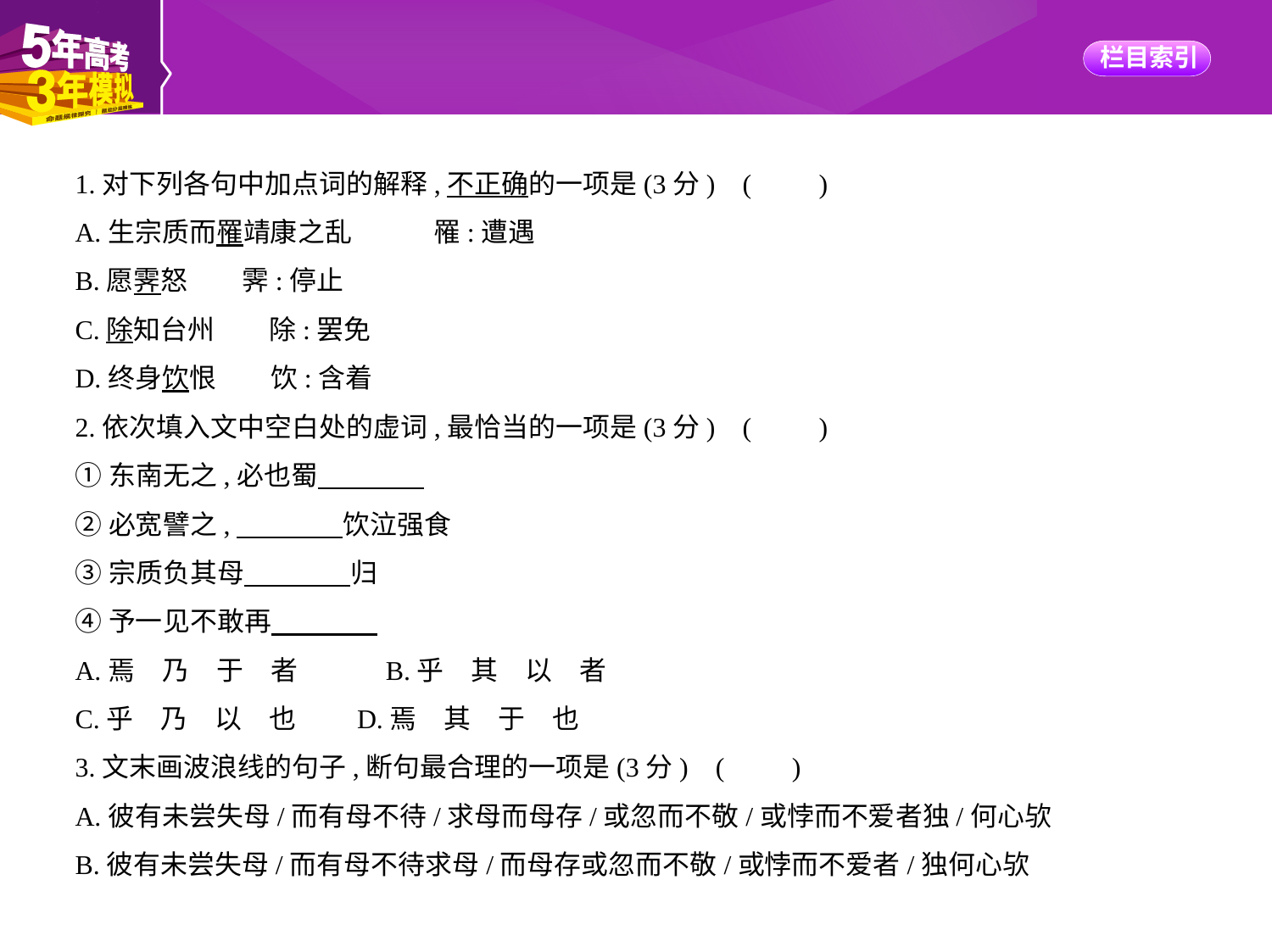

1.对下列各句中加点词的解释,不正确的一项是(3分) (　　)
A.生宗质而罹靖康之乱　　　罹:遭遇
B.愿霁怒　　霁:停止
C.除知台州　　除:罢免
D.终身饮恨　　饮:含着
2.依次填入文中空白处的虚词,最恰当的一项是(3分) (　　)
①东南无之,必也蜀
②必宽譬之,　　　    饮泣强食
③宗质负其母　　　    归
④予一见不敢再
A.焉　乃　于　者　　　B.乎　其　以　者
C.乎　乃　以　也　　D.焉　其　于　也
3.文末画波浪线的句子,断句最合理的一项是(3分) (　　)
A.彼有未尝失母/而有母不待/求母而母存/或忽而不敬/或悖而不爱者独/何心欤
B.彼有未尝失母/而有母不待求母/而母存或忽而不敬/或悖而不爱者/独何心欤